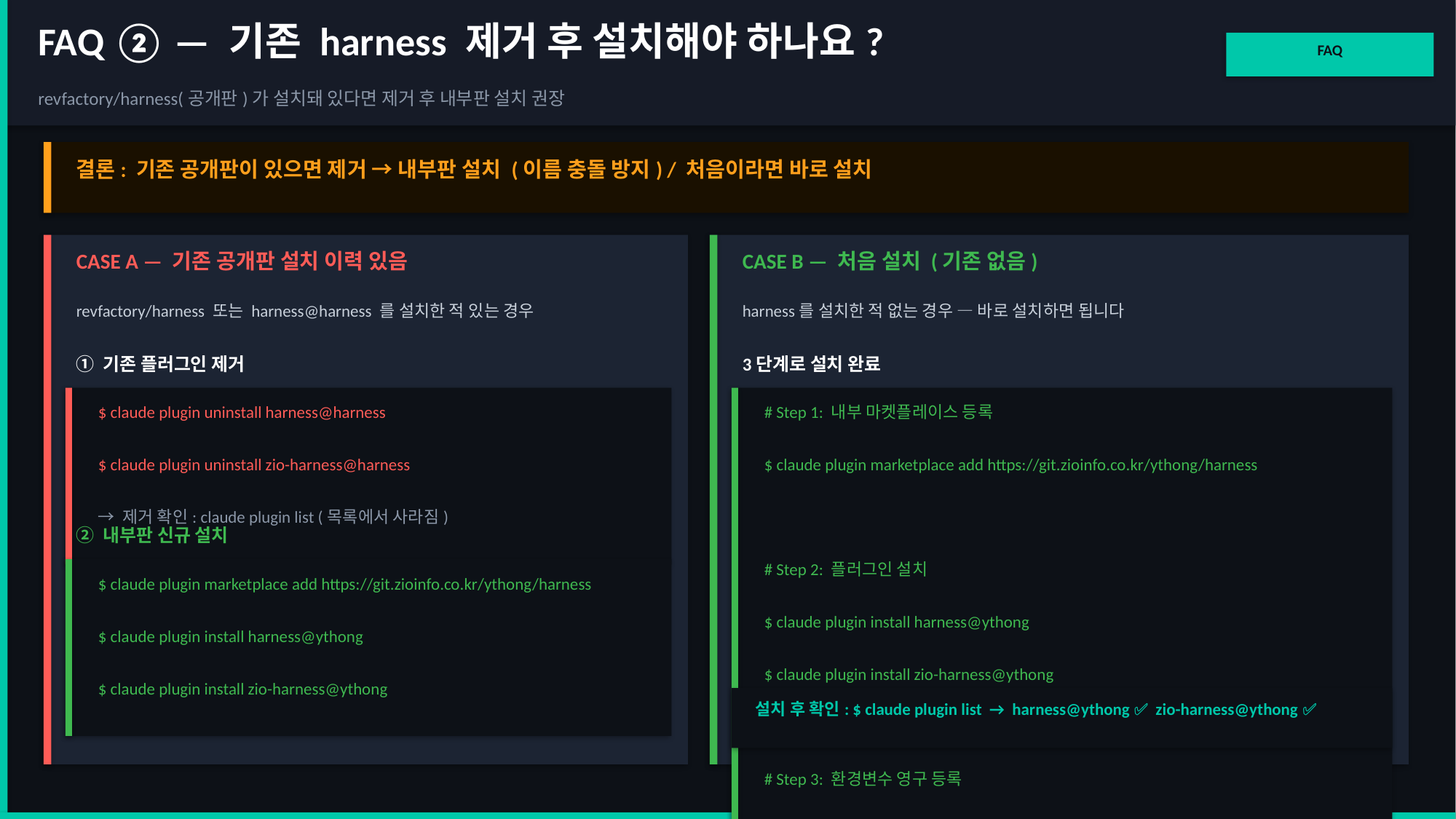

FAQ ② — 기존 harness 제거 후 설치해야 하나요?

FAQ
revfactory/harness(공개판)가 설치돼 있다면 제거 후 내부판 설치 권장

결론: 기존 공개판이 있으면 제거 → 내부판 설치 (이름 충돌 방지) / 처음이라면 바로 설치

CASE A — 기존 공개판 설치 이력 있음
CASE B — 처음 설치 (기존 없음)
revfactory/harness 또는 harness@harness 를 설치한 적 있는 경우
harness를 설치한 적 없는 경우 — 바로 설치하면 됩니다
① 기존 플러그인 제거
3단계로 설치 완료

$ claude plugin uninstall harness@harness
# Step 1: 내부 마켓플레이스 등록
$ claude plugin uninstall zio-harness@harness
$ claude plugin marketplace add https://git.zioinfo.co.kr/ythong/harness
→ 제거 확인: claude plugin list (목록에서 사라짐)

② 내부판 신규 설치
# Step 2: 플러그인 설치

$ claude plugin marketplace add https://git.zioinfo.co.kr/ythong/harness
$ claude plugin install harness@ythong
$ claude plugin install harness@ythong
$ claude plugin install zio-harness@ythong
$ claude plugin install zio-harness@ythong

설치 후 확인: $ claude plugin list  →  harness@ythong ✅  zio-harness@ythong ✅

# Step 3: 환경변수 영구 등록

$ echo 'export CLAUDE_CODE_EXPERIMENTAL_AGENT_TEAMS=1' >> ~/.zshrc
$ source ~/.zshrc